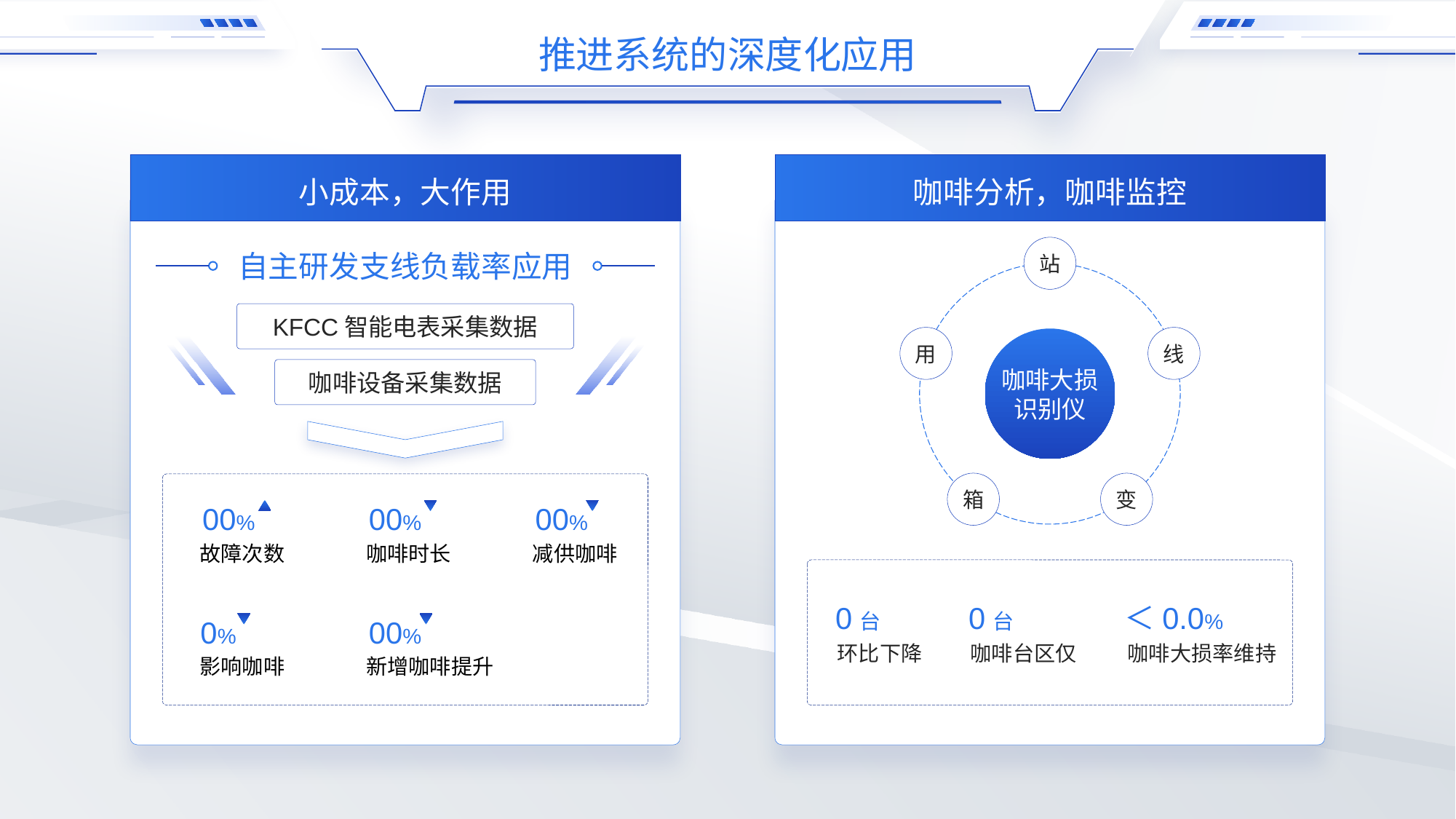

推进系统的深度化应用

小成本，大作用
咖啡分析，咖啡监控

站

用
线
咖啡大损
识别仪

箱
变
自主研发支线负载率应用

KFCC智能电表采集数据

咖啡设备采集数据

00%

00%

00%

故障次数
咖啡时长
减供咖啡
0%

00%

影响咖啡
新增咖啡提升

＜0.0%
咖啡大损率维持
0台
环比下降
0台
咖啡台区仅